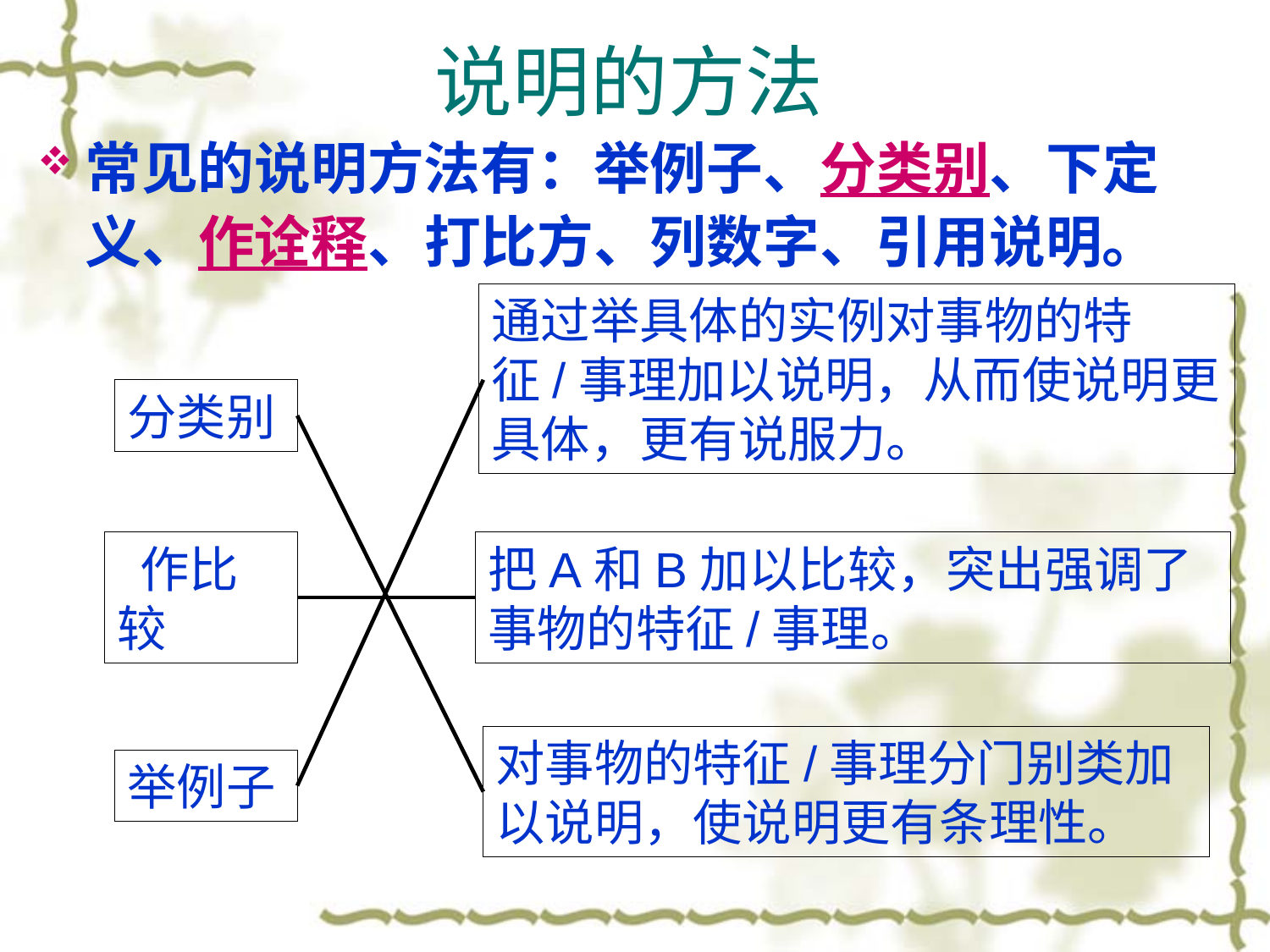

# 说明的方法
常见的说明方法有：举例子、分类别、下定义、作诠释、打比方、列数字、引用说明。

通过举具体的实例对事物的特征/事理加以说明，从而使说明更具体，更有说服力。
分类别
 作比较
把A和B加以比较，突出强调了事物的特征/事理。
对事物的特征/事理分门别类加以说明，使说明更有条理性。
举例子